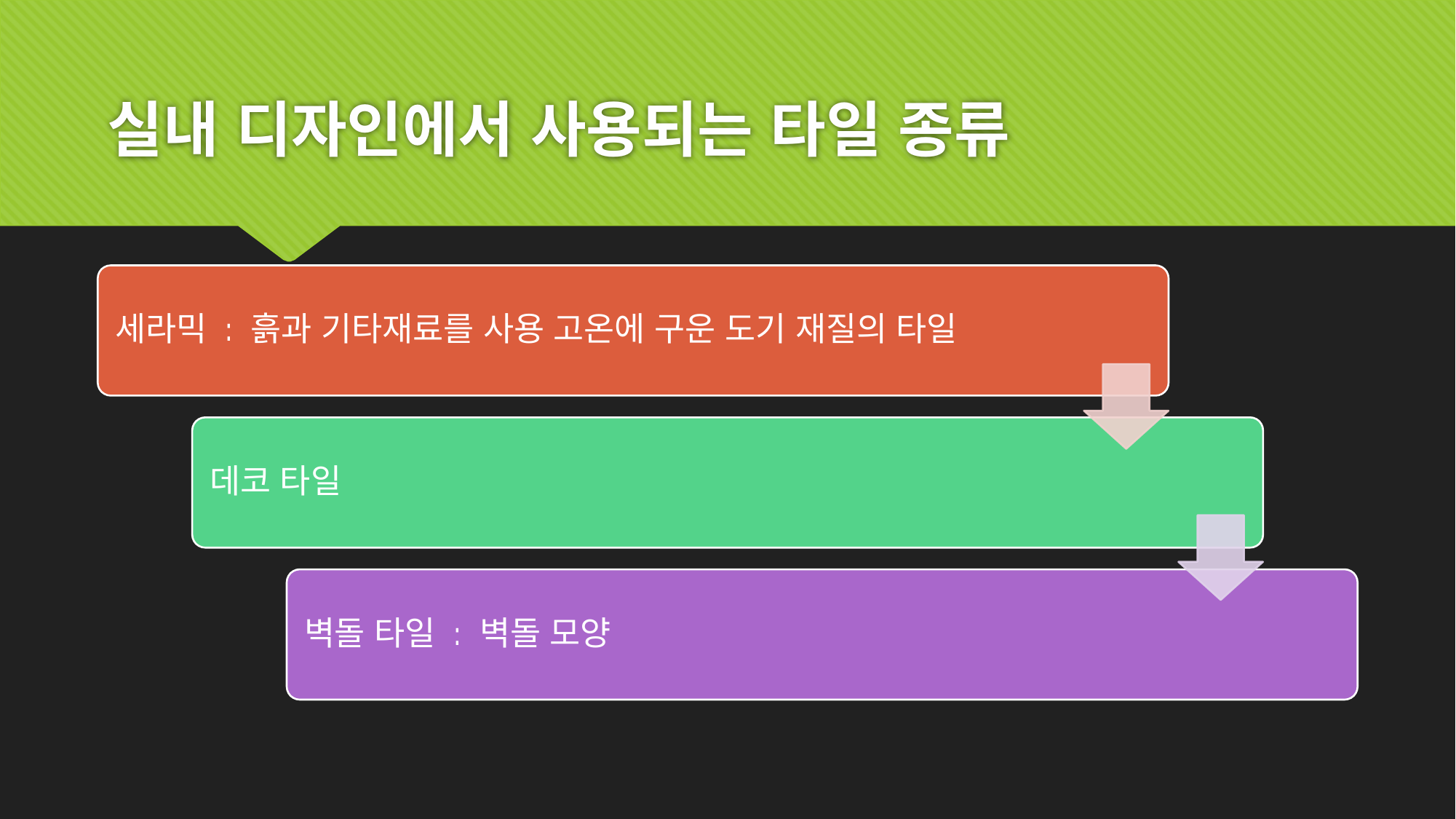

# 실내 디자인에서 사용되는 타일 종류
세라믹 : 흙과 기타재료를 사용 고온에 구운 도기 재질의 타일
데코 타일
벽돌 타일 : 벽돌 모양